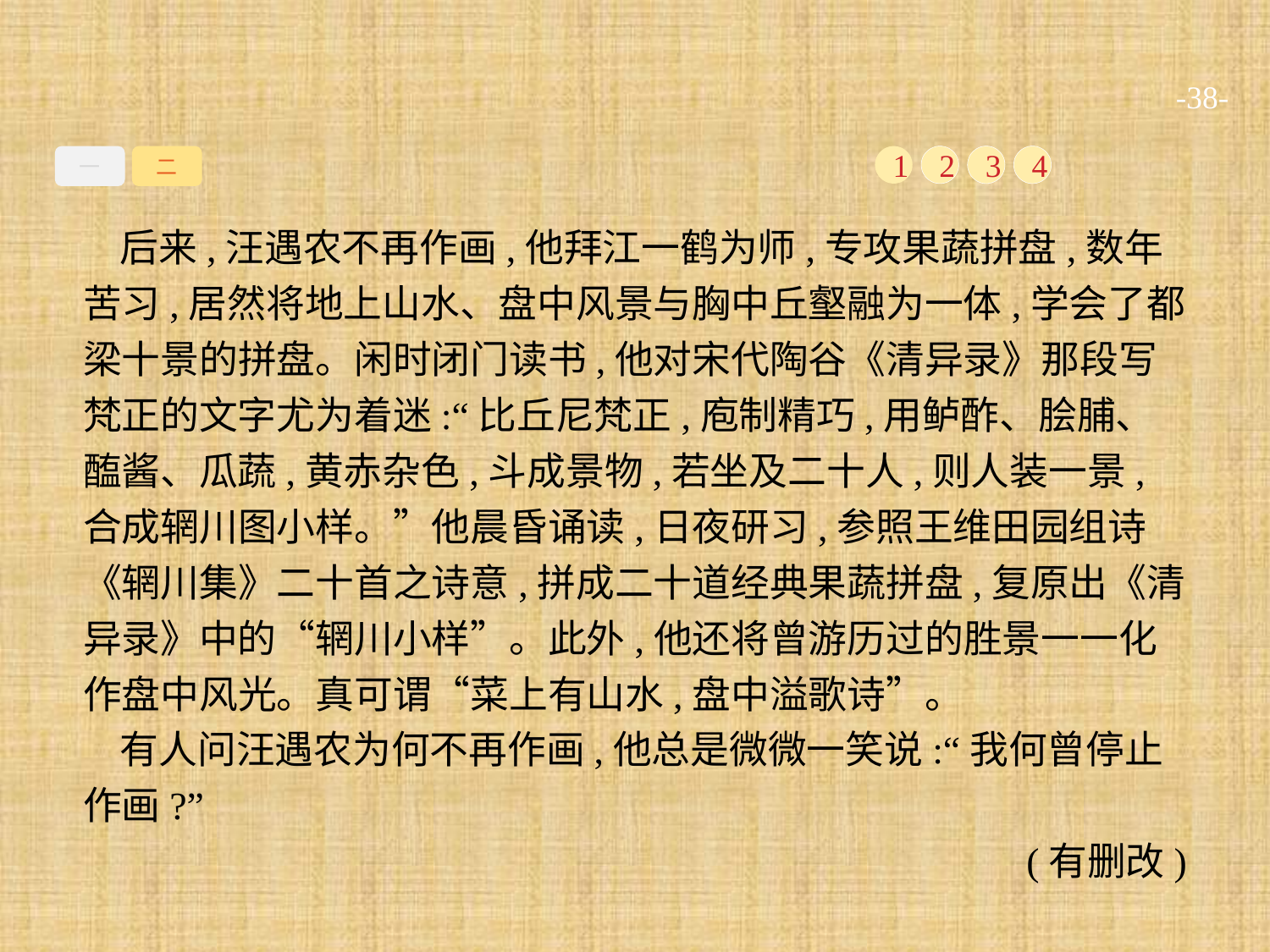

-38-
一
二
1
2
3
4
后来,汪遇农不再作画,他拜江一鹤为师,专攻果蔬拼盘,数年苦习,居然将地上山水、盘中风景与胸中丘壑融为一体,学会了都梁十景的拼盘。闲时闭门读书,他对宋代陶谷《清异录》那段写梵正的文字尤为着迷:“比丘尼梵正,庖制精巧,用鲈酢、脍脯、醢酱、瓜蔬,黄赤杂色,斗成景物,若坐及二十人,则人装一景,合成辋川图小样。”他晨昏诵读,日夜研习,参照王维田园组诗《辋川集》二十首之诗意,拼成二十道经典果蔬拼盘,复原出《清异录》中的“辋川小样”。此外,他还将曾游历过的胜景一一化作盘中风光。真可谓“菜上有山水,盘中溢歌诗”。
有人问汪遇农为何不再作画,他总是微微一笑说:“我何曾停止作画?”
(有删改)